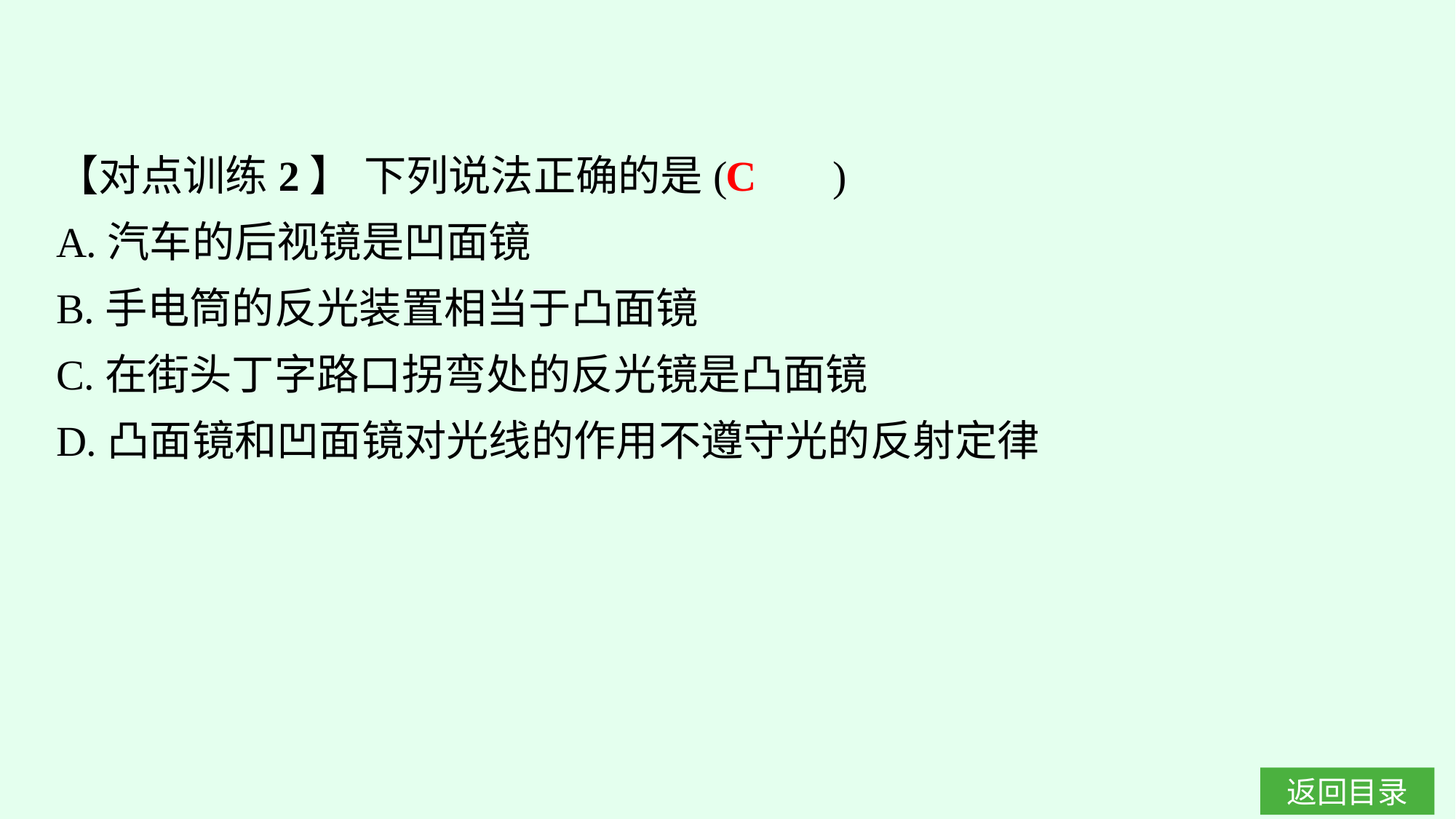

【对点训练2】 下列说法正确的是(　　)
A.汽车的后视镜是凹面镜
B.手电筒的反光装置相当于凸面镜
C.在街头丁字路口拐弯处的反光镜是凸面镜
D.凸面镜和凹面镜对光线的作用不遵守光的反射定律
C